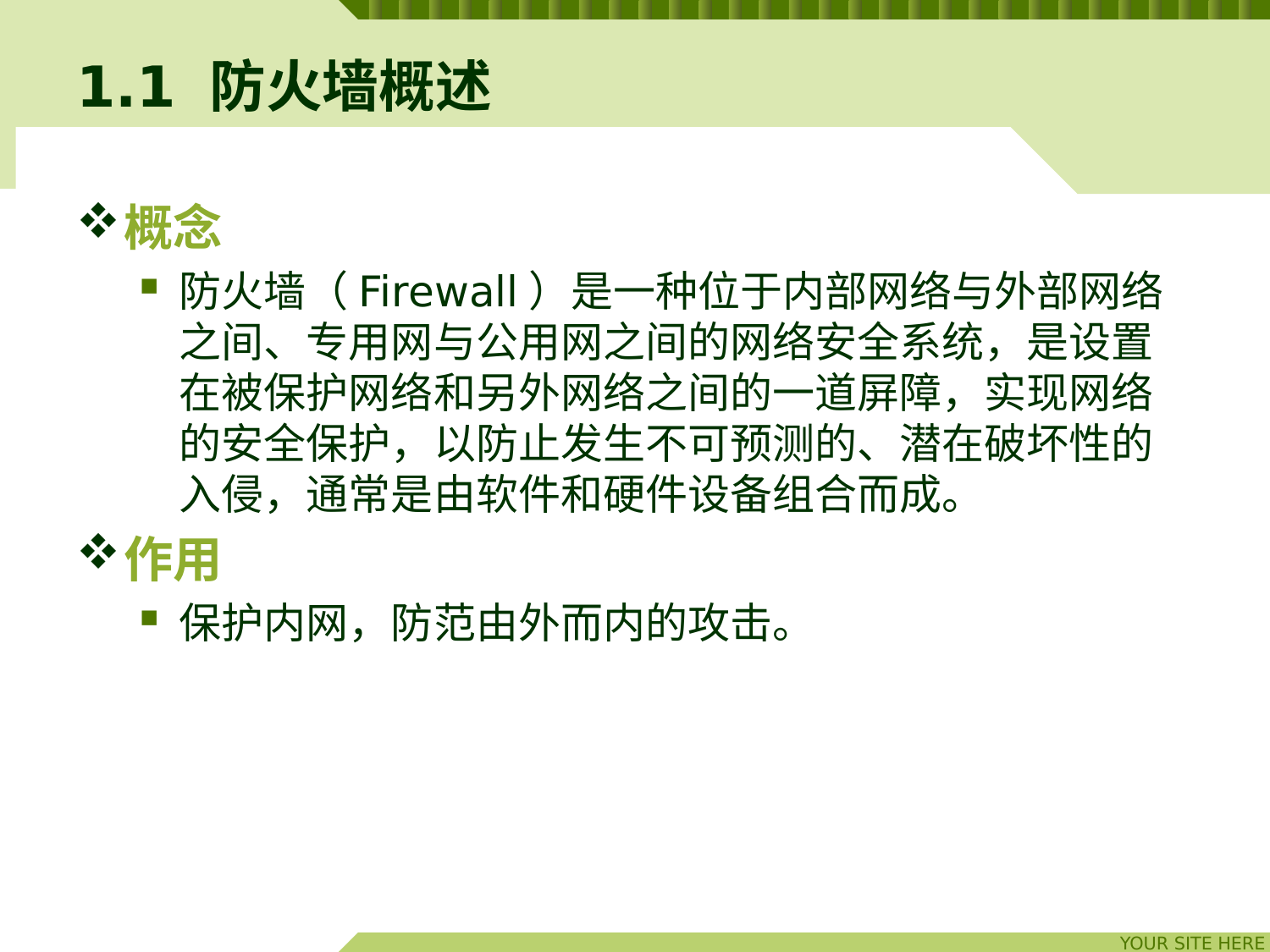

# 1.1 防火墙概述
概念
防火墙（Firewall）是一种位于内部网络与外部网络之间、专用网与公用网之间的网络安全系统，是设置在被保护网络和另外网络之间的一道屏障，实现网络的安全保护，以防止发生不可预测的、潜在破坏性的入侵，通常是由软件和硬件设备组合而成。
作用
保护内网，防范由外而内的攻击。